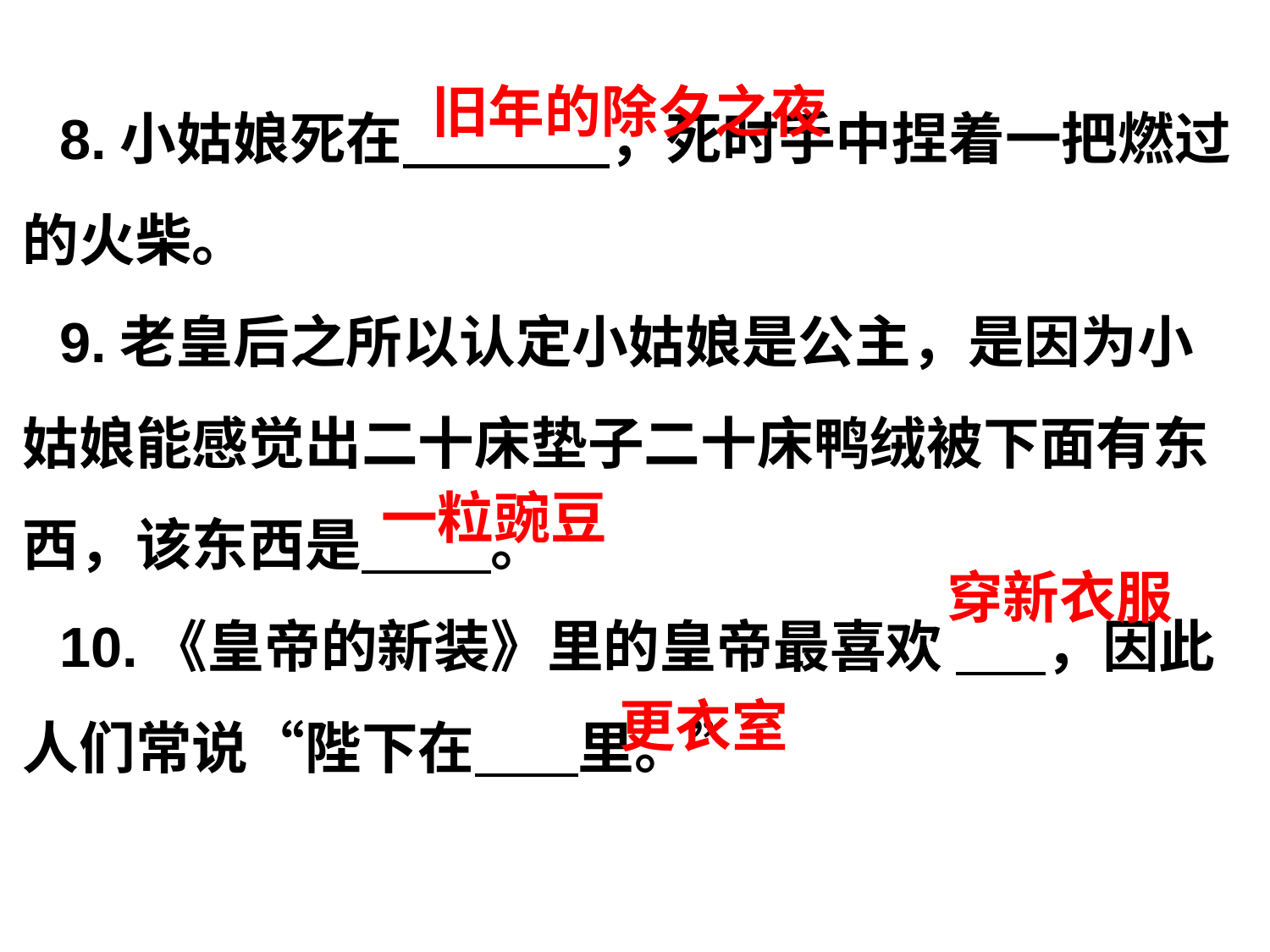

8.小姑娘死在                ，死时手中捏着一把燃过的火柴。
9.老皇后之所以认定小姑娘是公主，是因为小姑娘能感觉出二十床垫子二十床鸭绒被下面有东西，该东西是          。
10.《皇帝的新装》里的皇帝最喜欢        ，因此人们常说“陛下在        里。”
旧年的除夕之夜
一粒豌豆
穿新衣服
更衣室